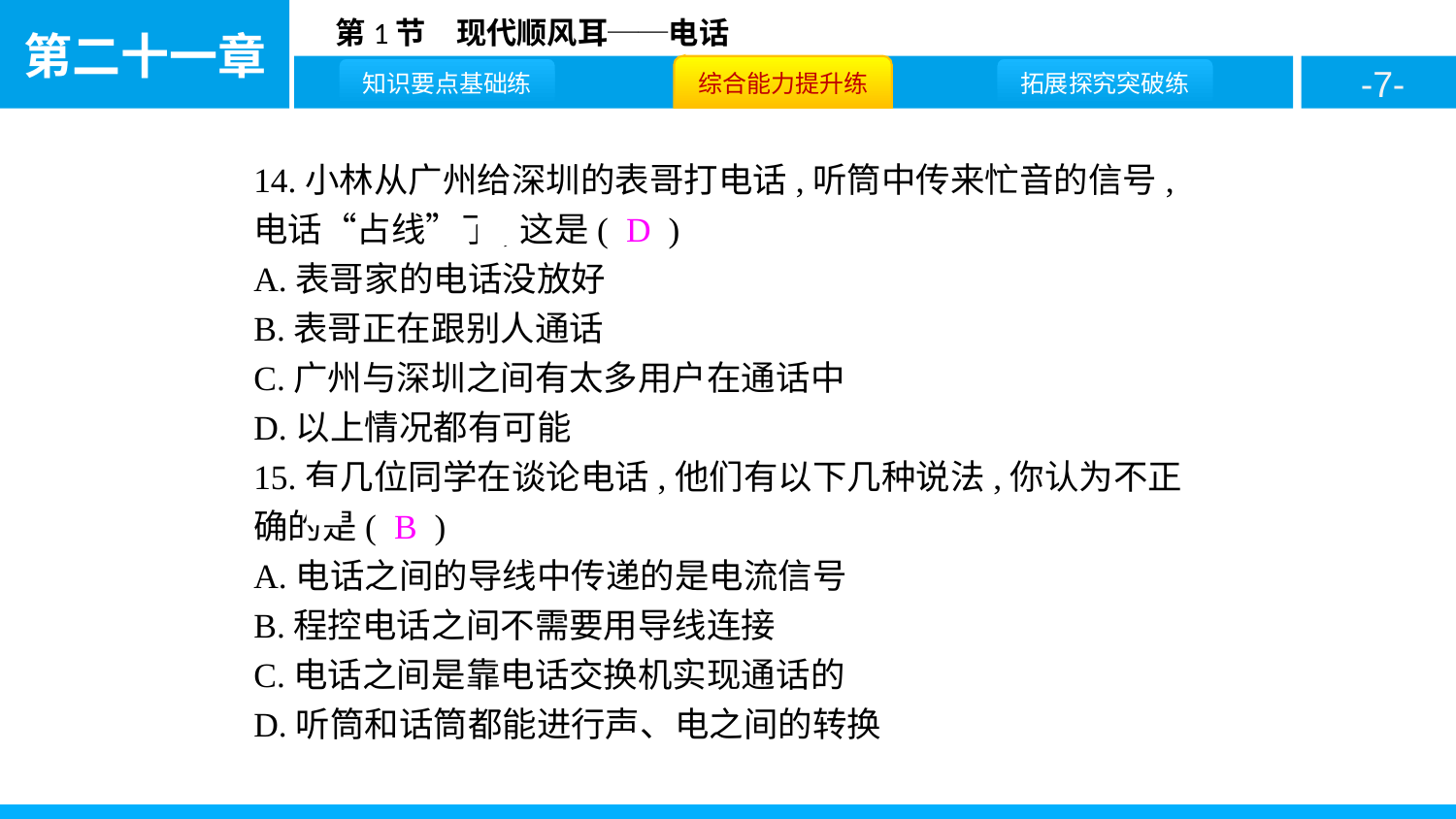

14.小林从广州给深圳的表哥打电话,听筒中传来忙音的信号,电话“占线”了,这是(  D  )
A.表哥家的电话没放好
B.表哥正在跟别人通话
C.广州与深圳之间有太多用户在通话中
D.以上情况都有可能
15.有几位同学在谈论电话,他们有以下几种说法,你认为不正确的是(  B  )
A.电话之间的导线中传递的是电流信号
B.程控电话之间不需要用导线连接
C.电话之间是靠电话交换机实现通话的
D.听筒和话筒都能进行声、电之间的转换